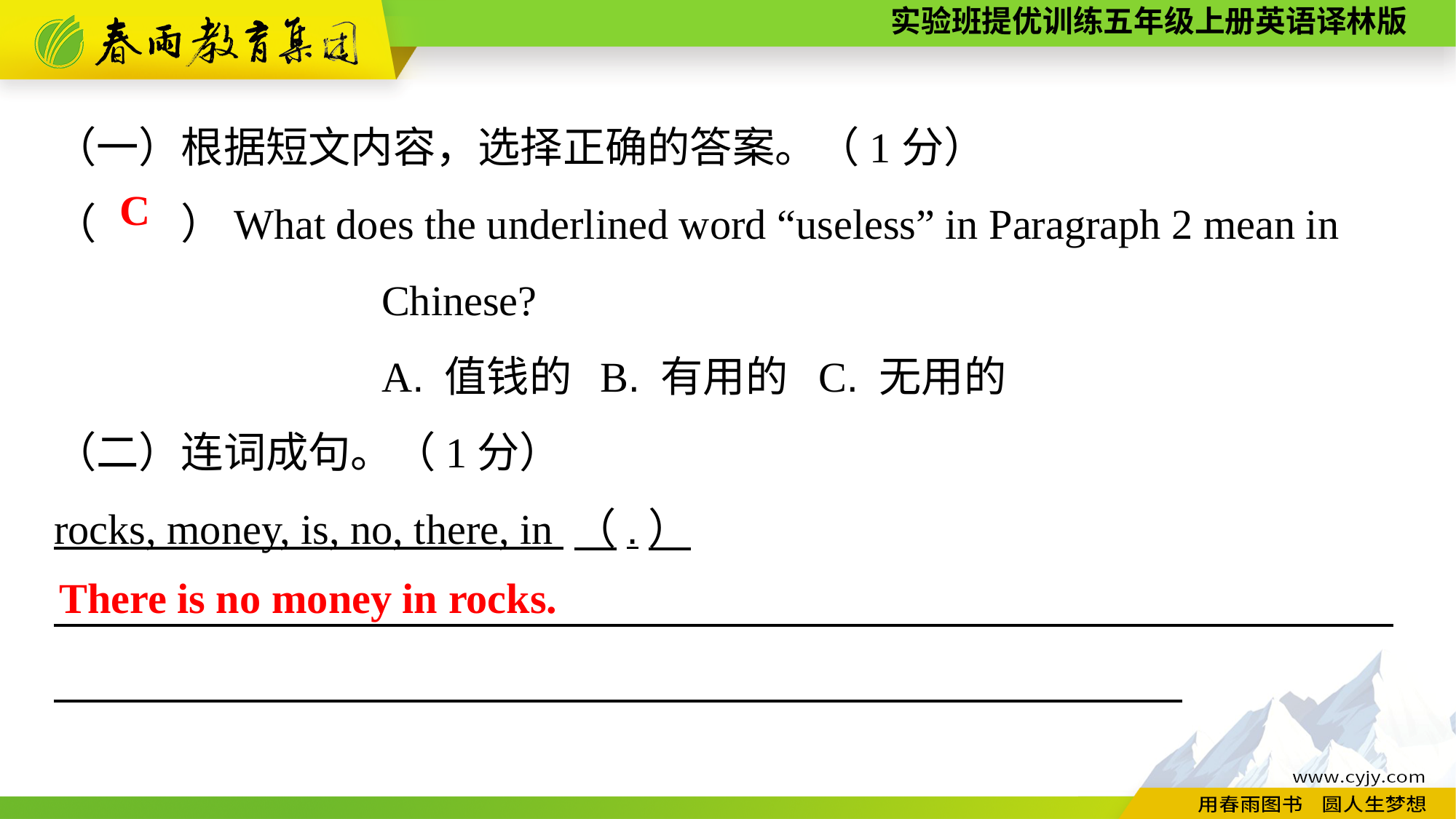

（一）根据短文内容，选择正确的答案。（1分）
（　　）What does the underlined word “useless” in Paragraph 2 mean in
			Chinese?
			A. 值钱的	B. 有用的	C. 无用的
（二）连词成句。（1分）
rocks, money, is, no, there, in （.）
　　　　　_____________________________________________________
C
There is no money in rocks.